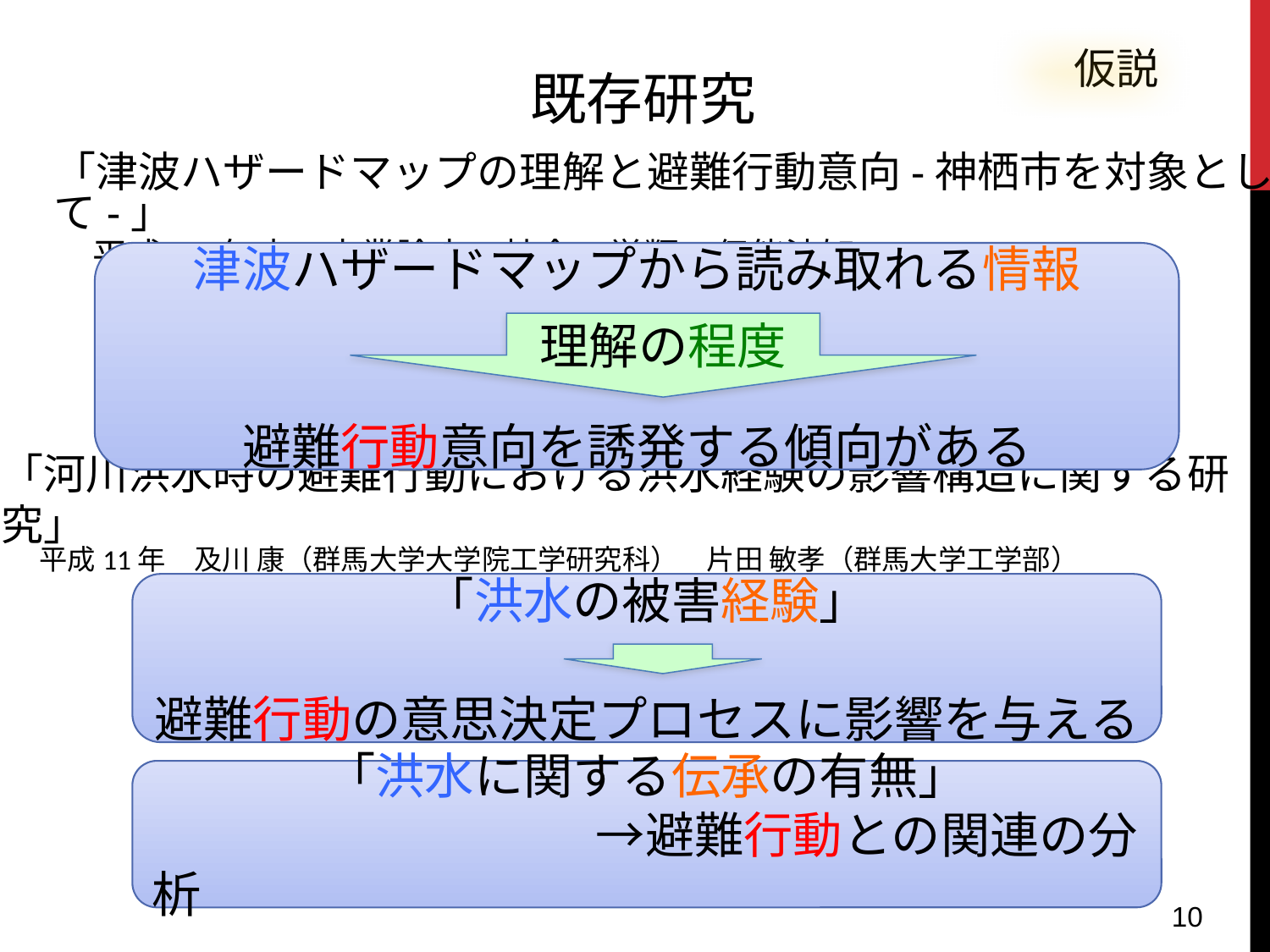

仮説

既存研究
「津波ハザードマップの理解と避難行動意向-神栖市を対象として-」
   平成24年度　卒業論文　社会工学類　伊能沙知

津波ハザードマップから読み取れる情報

避難行動意向を誘発する傾向がある
理解の程度
「河川洪水時の避難行動における洪水経験の影響構造に関する研究」
     平成11年　及川 康（群馬大学大学院工学研究科）　片田 敏孝（群馬大学工学部）

「洪水の被害経験」

避難行動の意思決定プロセスに影響を与える

「洪水に関する伝承の有無」
　　　　　　　　　→避難行動との関連の分析
10